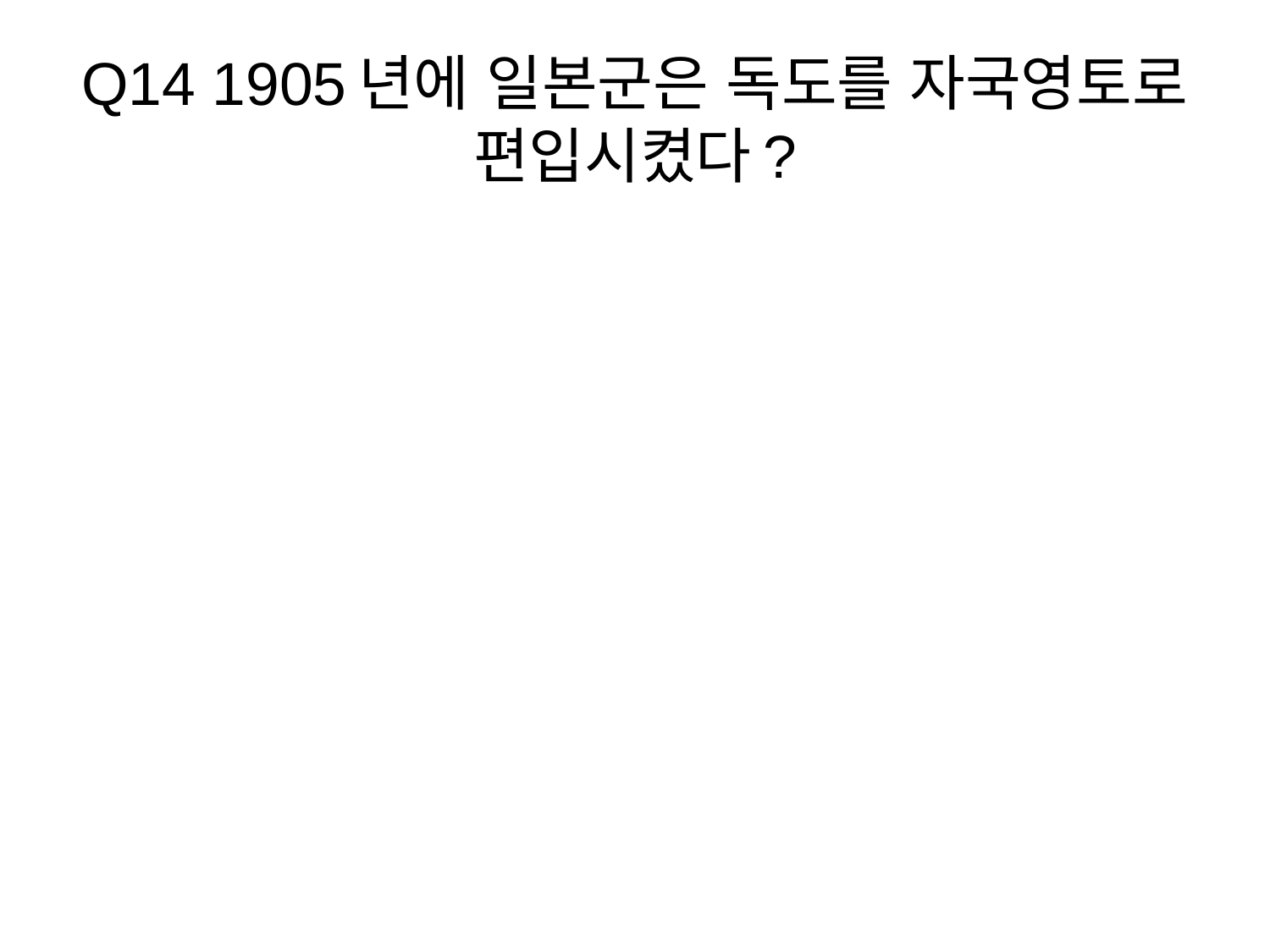

# Q14 1905년에 일본군은 독도를 자국영토로 편입시켰다?